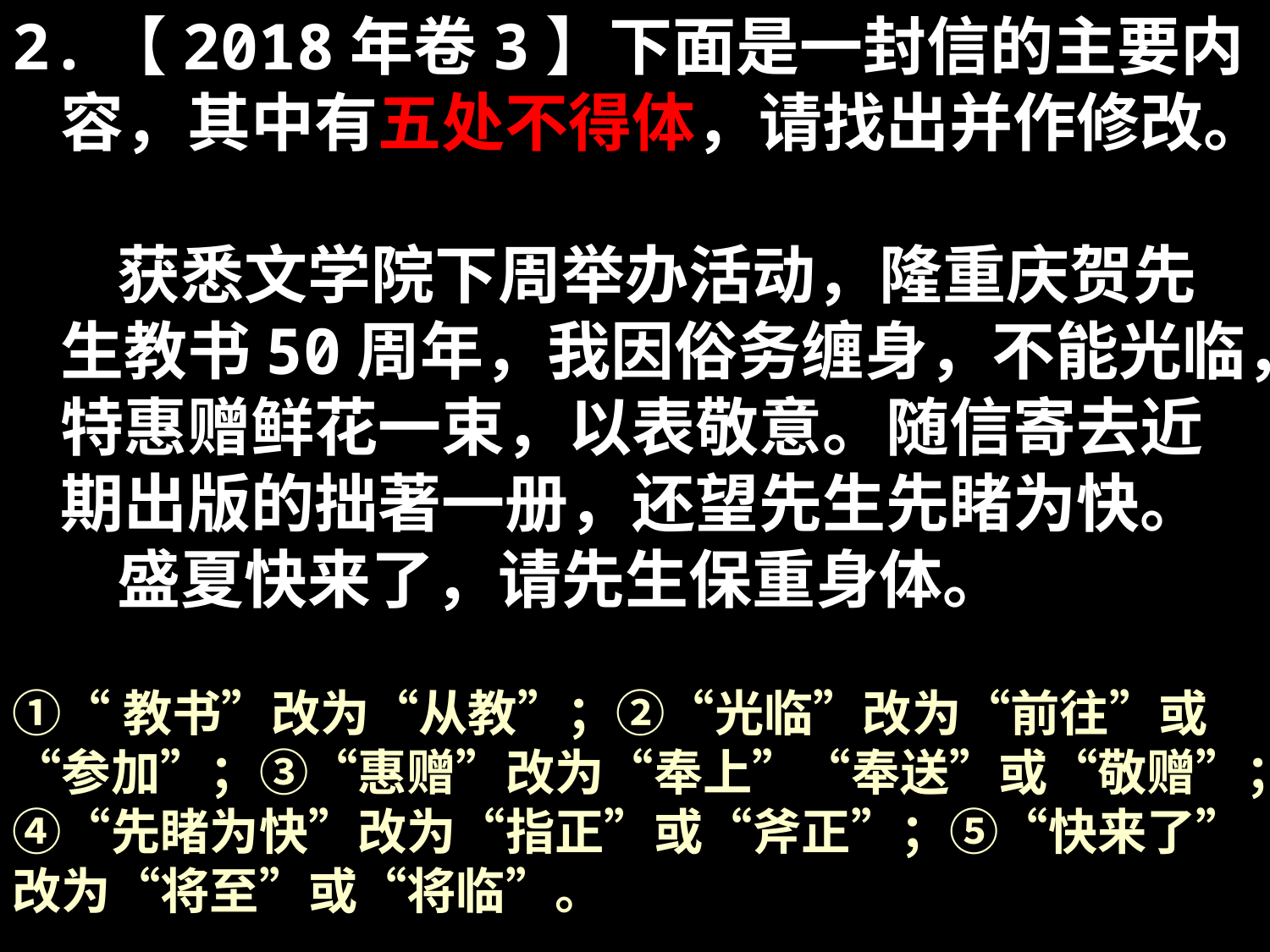

2.【2018年卷3】下面是一封信的主要内容，其中有五处不得体，请找出并作修改。
    获悉文学院下周举办活动，隆重庆贺先生教书50周年，我因俗务缠身，不能光临，特惠赠鲜花一束，以表敬意。随信寄去近期出版的拙著一册，还望先生先睹为快。
    盛夏快来了，请先生保重身体。

①“教书”改为“从教”；②“光临”改为“前往”或“参加”；③“惠赠”改为“奉上”“奉送”或“敬赠”；④“先睹为快”改为“指正”或“斧正”；⑤“快来了”改为“将至”或“将临”。